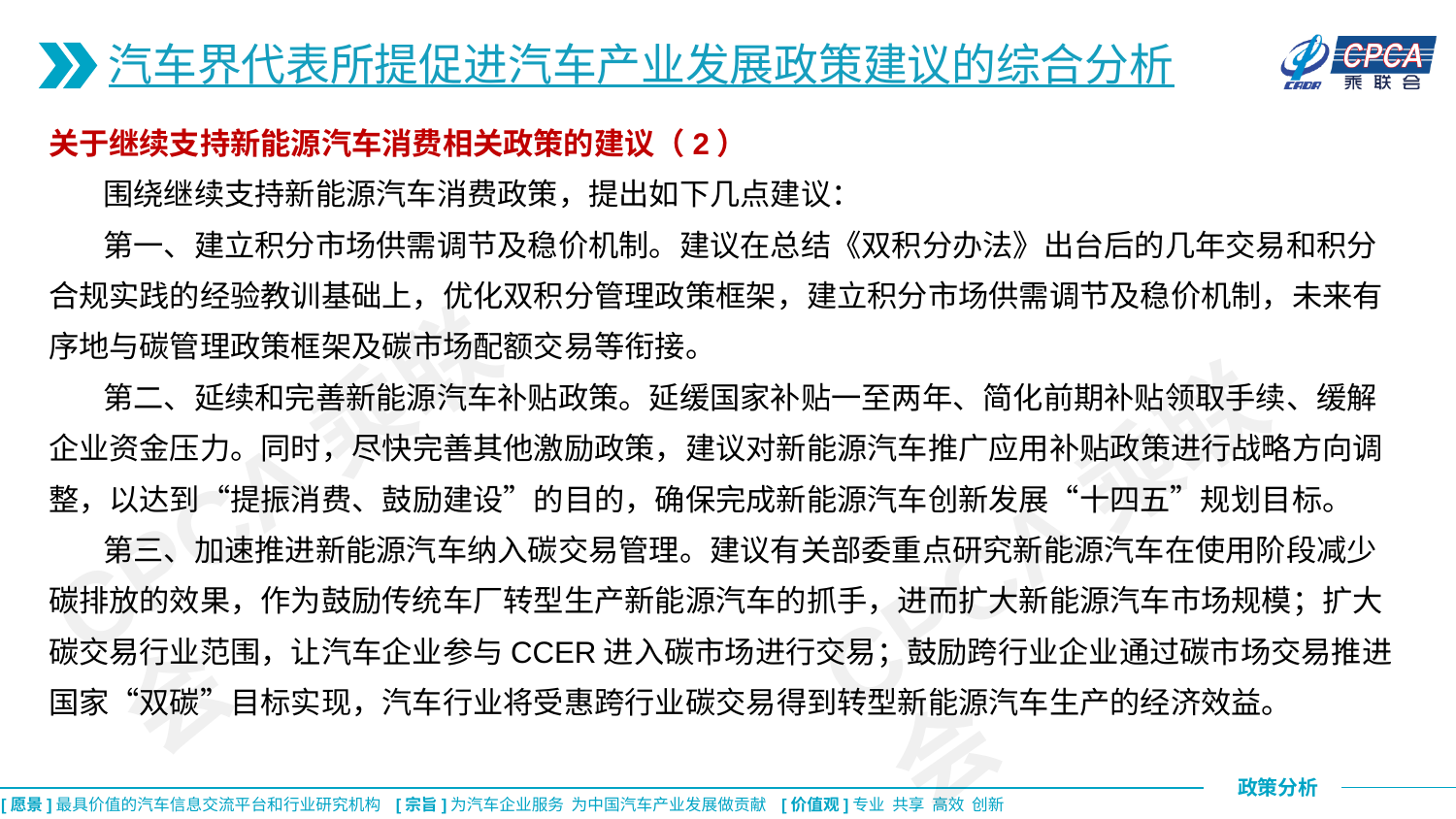

汽车界代表所提促进汽车产业发展政策建议的综合分析
关于继续支持新能源汽车消费相关政策的建议（2）
       围绕继续支持新能源汽车消费政策，提出如下几点建议：
       第一、建立积分市场供需调节及稳价机制。建议在总结《双积分办法》出台后的几年交易和积分合规实践的经验教训基础上，优化双积分管理政策框架，建立积分市场供需调节及稳价机制，未来有序地与碳管理政策框架及碳市场配额交易等衔接。
       第二、延续和完善新能源汽车补贴政策。延缓国家补贴一至两年、简化前期补贴领取手续、缓解企业资金压力。同时，尽快完善其他激励政策，建议对新能源汽车推广应用补贴政策进行战略方向调整，以达到“提振消费、鼓励建设”的目的，确保完成新能源汽车创新发展“十四五”规划目标。
       第三、加速推进新能源汽车纳入碳交易管理。建议有关部委重点研究新能源汽车在使用阶段减少碳排放的效果，作为鼓励传统车厂转型生产新能源汽车的抓手，进而扩大新能源汽车市场规模；扩大碳交易行业范围，让汽车企业参与CCER进入碳市场进行交易；鼓励跨行业企业通过碳市场交易推进国家“双碳”目标实现，汽车行业将受惠跨行业碳交易得到转型新能源汽车生产的经济效益。
CPCA乘联会
CPCA乘联会